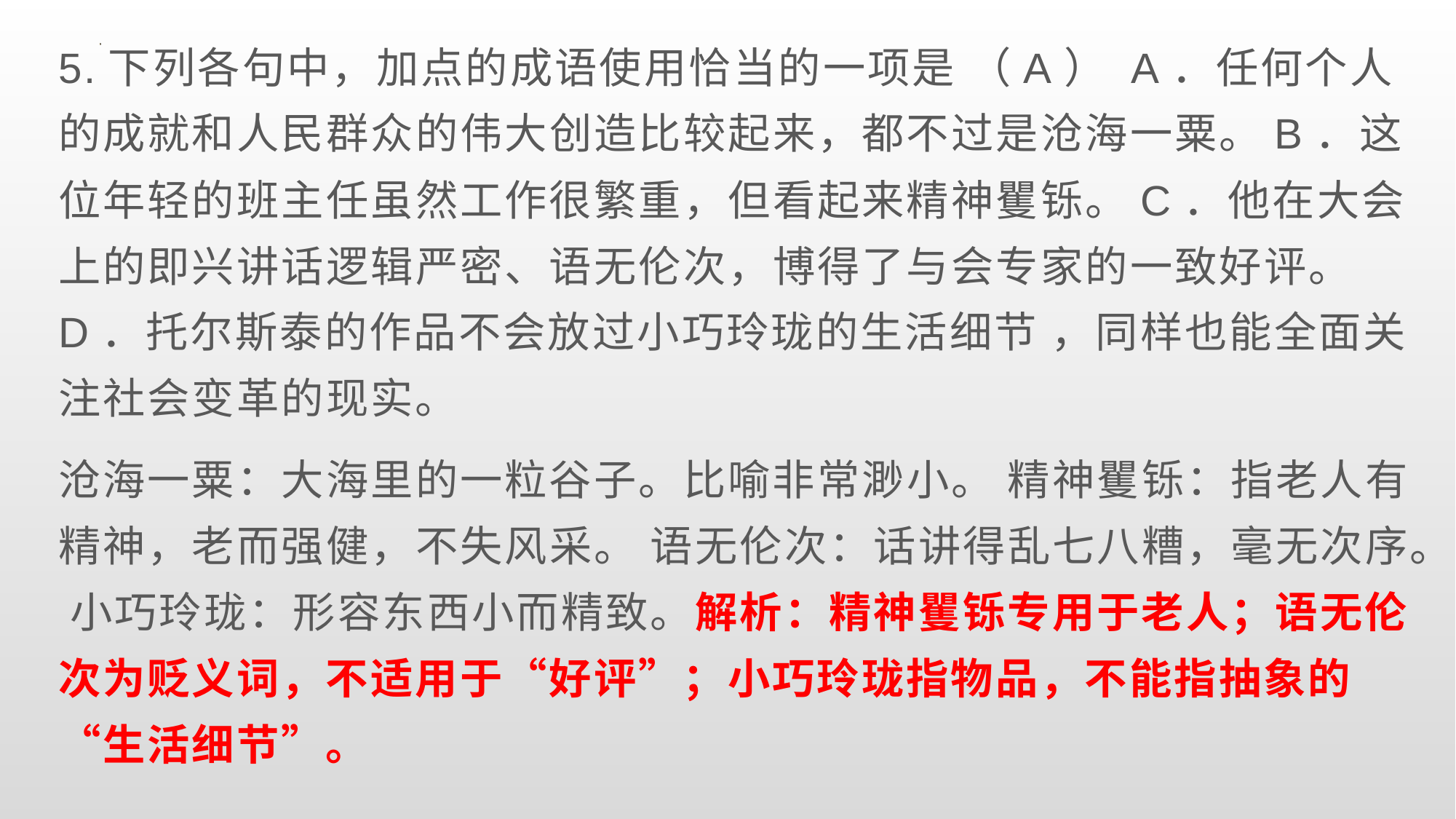

5.下列各句中，加点的成语使用恰当的一项是 （A） A．任何个人的成就和人民群众的伟大创造比较起来，都不过是沧海一粟。B．这位年轻的班主任虽然工作很繁重，但看起来精神矍铄。C．他在大会上的即兴讲话逻辑严密、语无伦次，博得了与会专家的一致好评。  D．托尔斯泰的作品不会放过小巧玲珑的生活细节 ，同样也能全面关注社会变革的现实。
沧海一粟：大海里的一粒谷子。比喻非常渺小。 精神矍铄：指老人有精神，老而强健，不失风采。 语无伦次：话讲得乱七八糟，毫无次序。 小巧玲珑：形容东西小而精致。解析：精神矍铄专用于老人；语无伦次为贬义词，不适用于“好评”；小巧玲珑指物品，不能指抽象的“生活细节”。